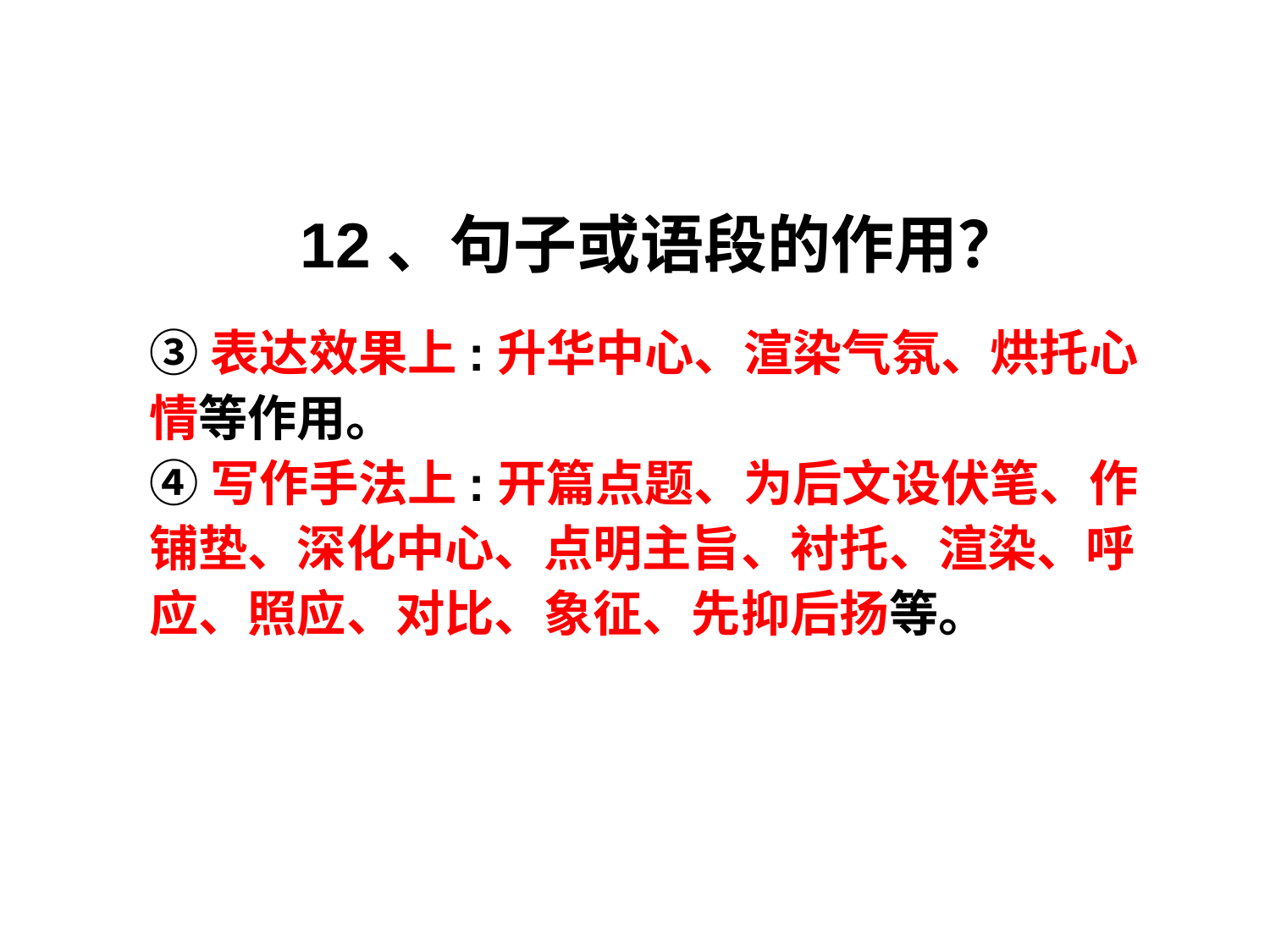

12、句子或语段的作用？
③表达效果上:升华中心、渲染气氛、烘托心情等作用。
④写作手法上:开篇点题、为后文设伏笔、作铺垫、深化中心、点明主旨、衬托、渲染、呼应、照应、对比、象征、先抑后扬等。